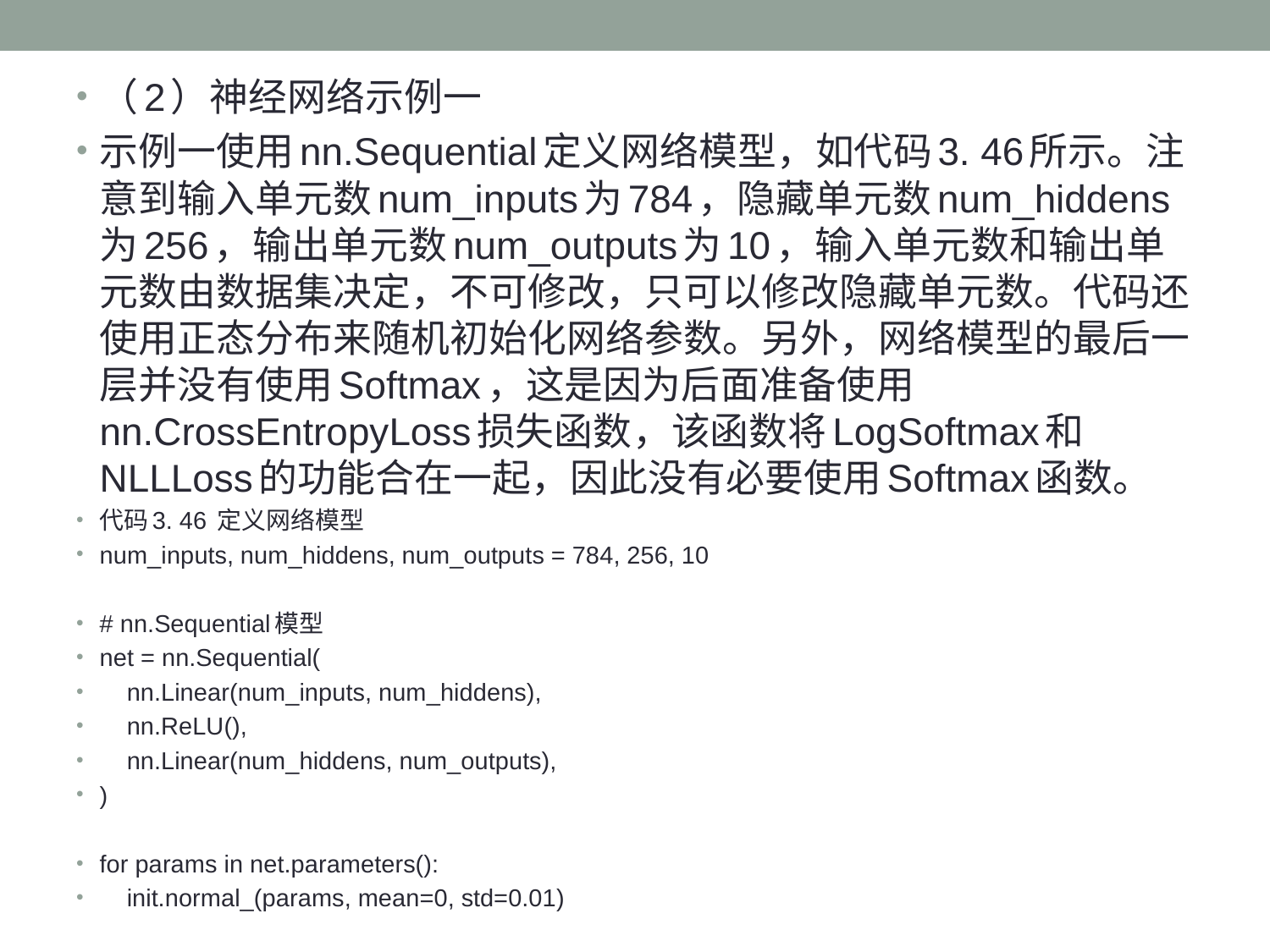

（2）神经网络示例一
示例一使用nn.Sequential定义网络模型，如代码3. 46所示。注意到输入单元数num_inputs为784，隐藏单元数num_hiddens为256，输出单元数num_outputs为10，输入单元数和输出单元数由数据集决定，不可修改，只可以修改隐藏单元数。代码还使用正态分布来随机初始化网络参数。另外，网络模型的最后一层并没有使用Softmax，这是因为后面准备使用nn.CrossEntropyLoss损失函数，该函数将LogSoftmax和NLLLoss的功能合在一起，因此没有必要使用Softmax函数。
代码3. 46 定义网络模型
num_inputs, num_hiddens, num_outputs = 784, 256, 10

# nn.Sequential模型
net = nn.Sequential(
    nn.Linear(num_inputs, num_hiddens),
    nn.ReLU(),
    nn.Linear(num_hiddens, num_outputs),
)

for params in net.parameters():
    init.normal_(params, mean=0, std=0.01)